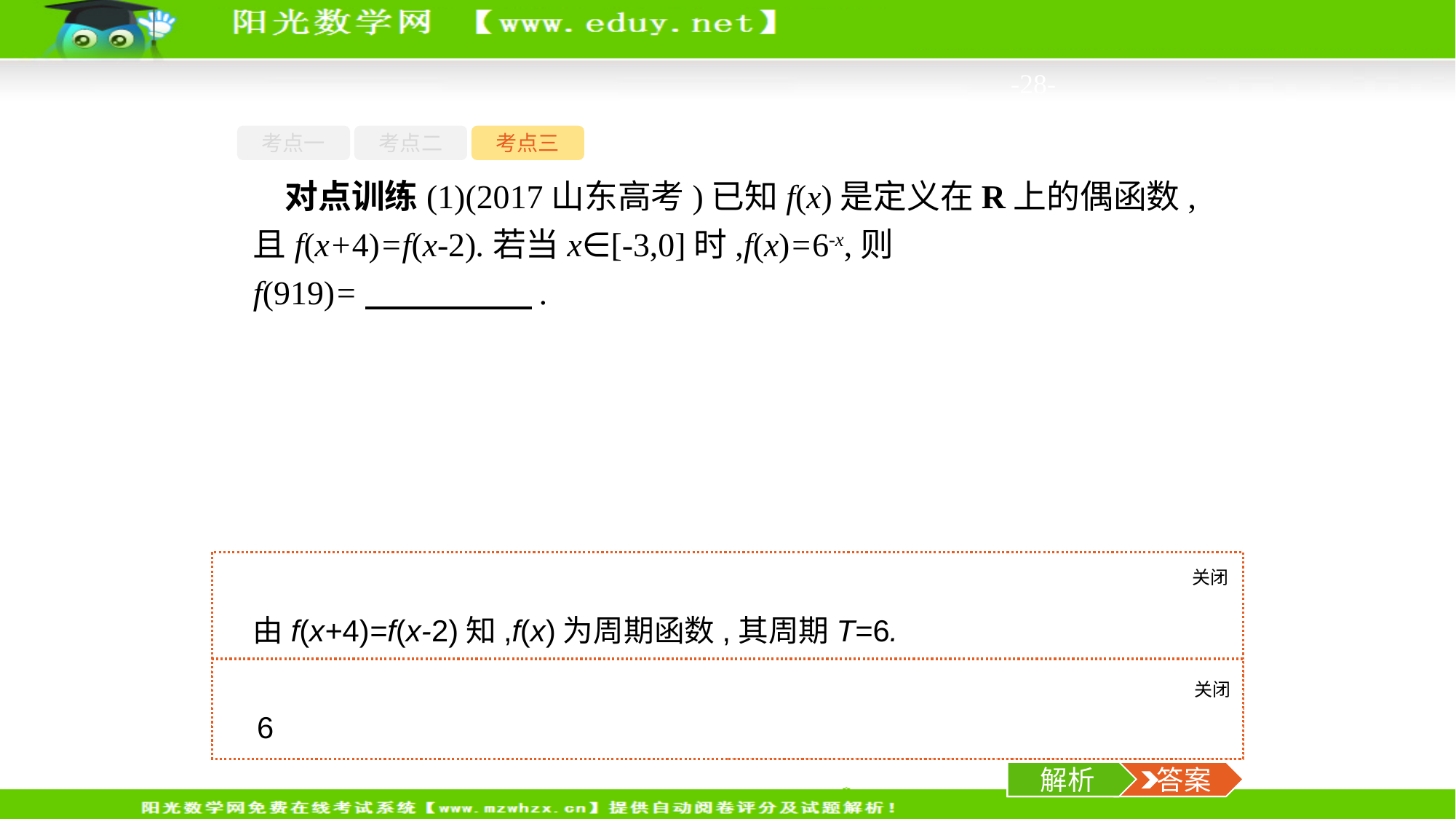

-28-
考点一
考点二
考点三
对点训练(1)(2017山东高考)已知f(x)是定义在R上的偶函数,且f(x+4)=f(x-2).若当x∈[-3,0]时,f(x)=6-x,则f(919)=　　　　　.

关闭
解析

由f(x+4)=f(x-2)知,f(x)为周期函数,其周期T=6.
又f(x)为偶函数,所以f(919)=f(153×6+1)=f(1)=f(-1)=61=6.

关闭
解析
  答案

6
解析
  答案